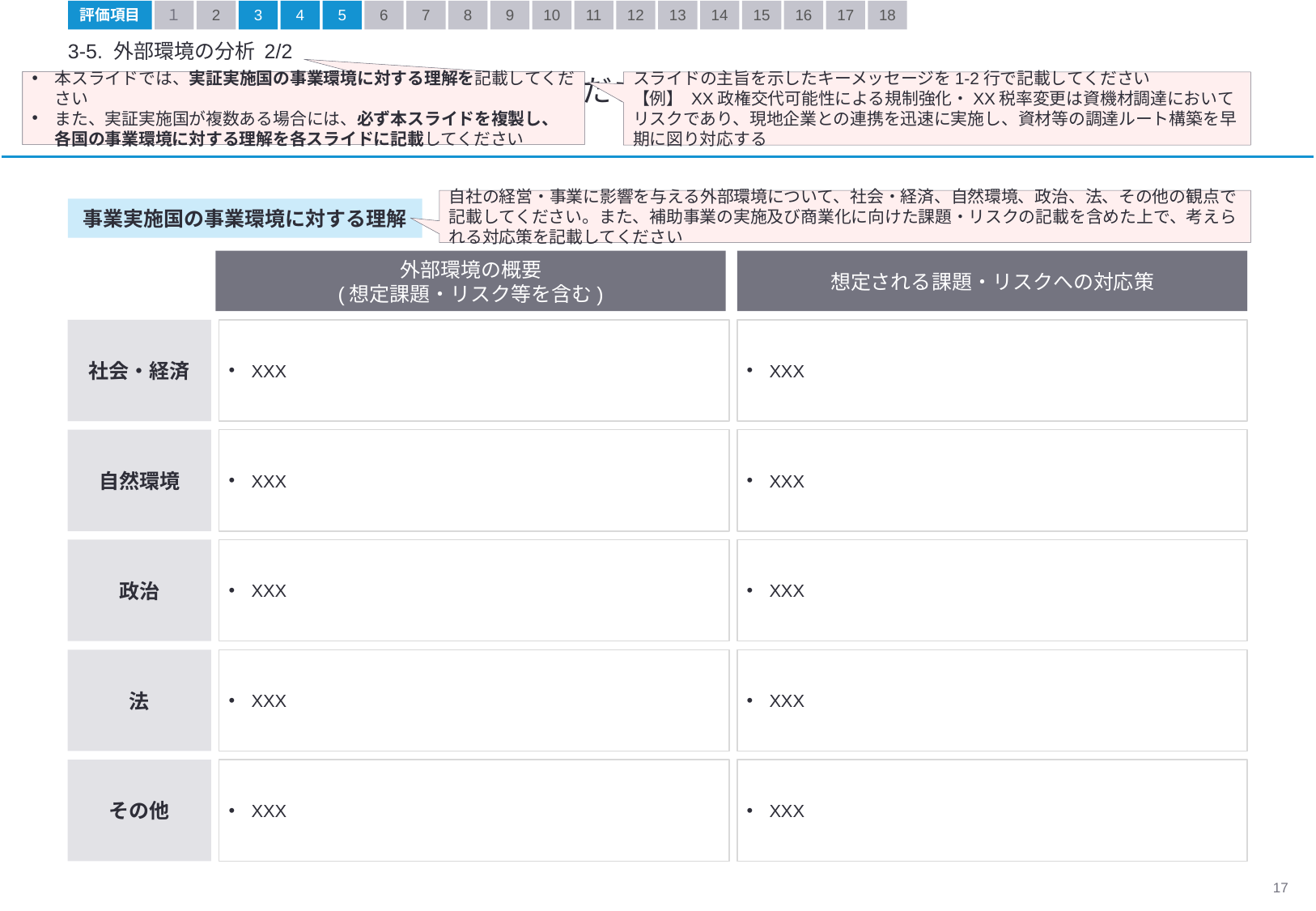

評価項目
１
2
3
4
5
6
7
8
9
10
11
12
13
14
15
16
17
18
3-5. 外部環境の分析 2/2
（スライドの内容を簡潔に記載してください）
XXX
本スライドでは、実証実施国の事業環境に対する理解を記載してください
また、実証実施国が複数ある場合には、必ず本スライドを複製し、各国の事業環境に対する理解を各スライドに記載してください
スライドの主旨を示したキーメッセージを1-2行で記載してください
【例】 XX政権交代可能性による規制強化・XX税率変更は資機材調達においてリスクであり、現地企業との連携を迅速に実施し、資材等の調達ルート構築を早期に図り対応する
自社の経営・事業に影響を与える外部環境について、社会・経済、自然環境、政治、法、その他の観点で記載してください。また、補助事業の実施及び商業化に向けた課題・リスクの記載を含めた上で、考えられる対応策を記載してください
事業実施国の事業環境に対する理解
外部環境の概要
(想定課題・リスク等を含む)
想定される課題・リスクへの対応策
社会・経済
XXX
XXX
自然環境
XXX
XXX
政治
XXX
XXX
法
XXX
XXX
その他
XXX
XXX